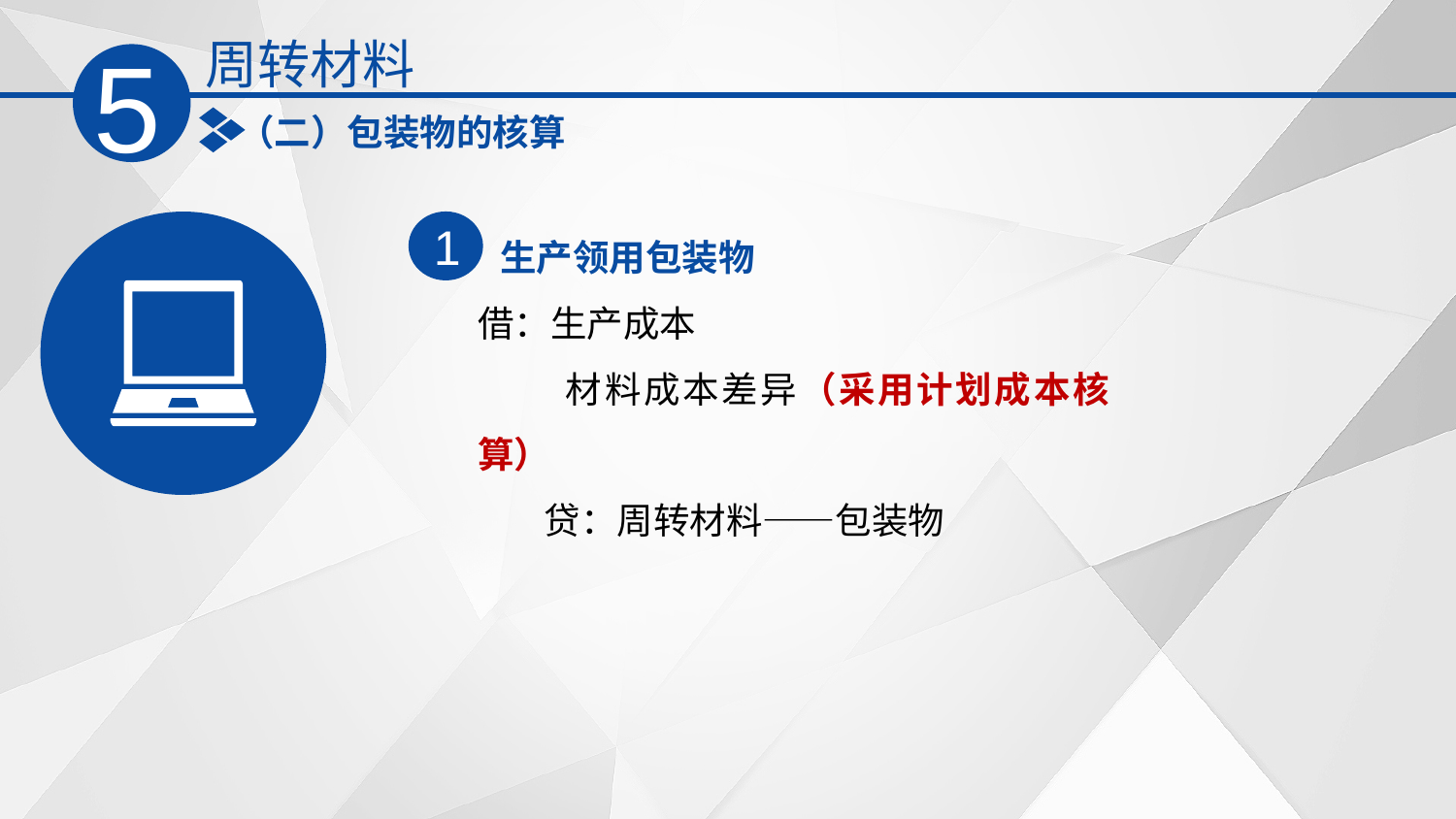

周转材料
5

（二）包装物的核算

生产领用包装物
1

借：生产成本
       材料成本差异（采用计划成本核算）
       贷：周转材料——包装物